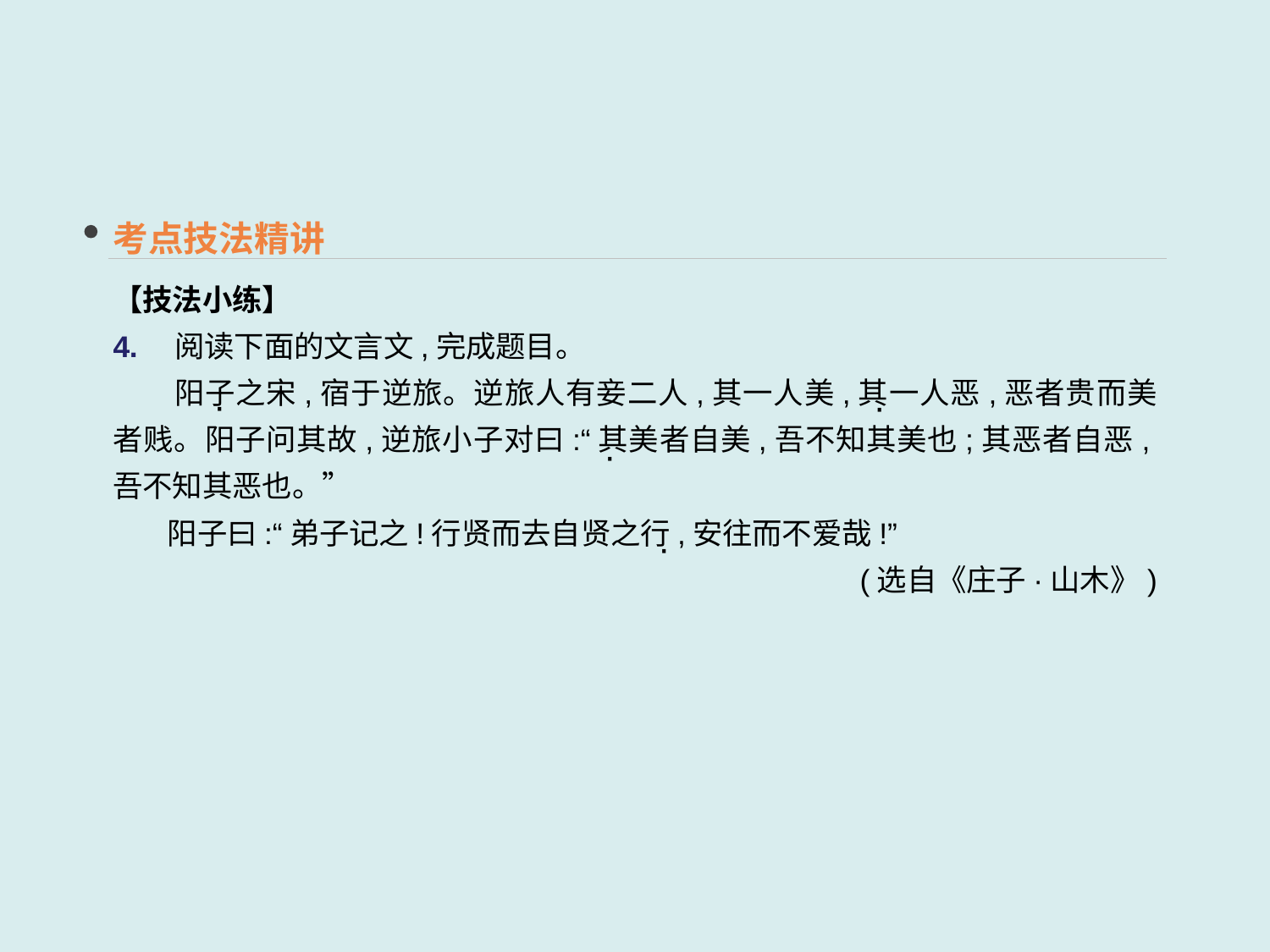

考点技法精讲

【技法小练】
4.　阅读下面的文言文,完成题目。
　　阳子之宋,宿于逆旅。逆旅人有妾二人,其一人美,其一人恶,恶者贵而美者贱。阳子问其故,逆旅小子对曰:“其美者自美,吾不知其美也;其恶者自恶,吾不知其恶也。”
       阳子曰:“弟子记之!行贤而去自贤之行,安往而不爱哉!”
(选自《庄子·山木》)

·
·
·
·